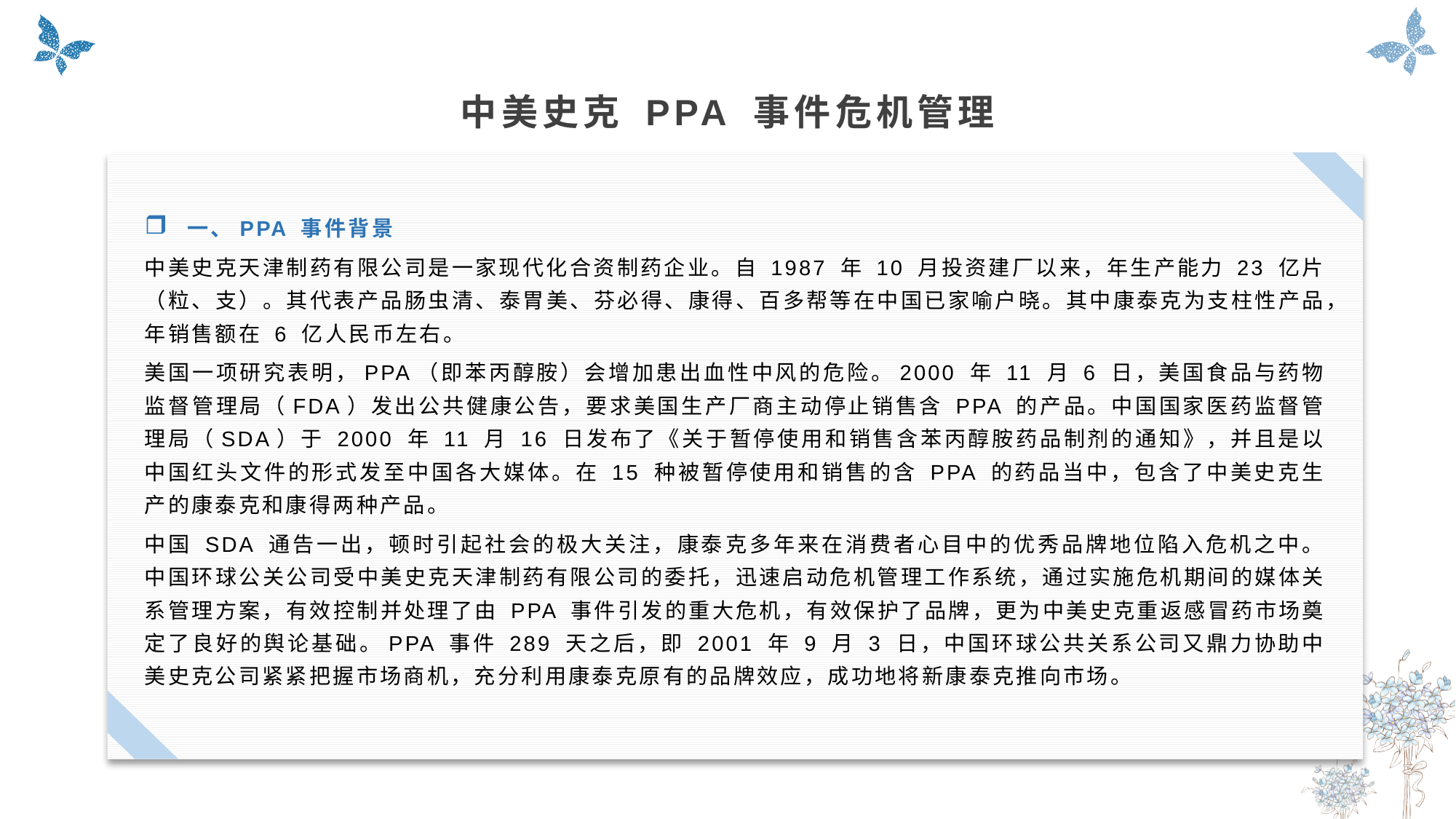

中美史克 PPA 事件危机管理

一、PPA 事件背景
中美史克天津制药有限公司是一家现代化合资制药企业。自 1987 年 10 月投资建厂以来，年生产能力 23 亿片（粒、支）。其代表产品肠虫清、泰胃美、芬必得、康得、百多帮等在中国已家喻户晓。其中康泰克为支柱性产品，年销售额在 6 亿人民币左右。
美国一项研究表明，PPA（即苯丙醇胺）会增加患出血性中风的危险。2000 年 11 月 6 日，美国食品与药物监督管理局（FDA）发出公共健康公告，要求美国生产厂商主动停止销售含 PPA 的产品。中国国家医药监督管理局（SDA）于 2000 年 11 月 16 日发布了《关于暂停使用和销售含苯丙醇胺药品制剂的通知》，并且是以中国红头文件的形式发至中国各大媒体。在 15 种被暂停使用和销售的含 PPA 的药品当中，包含了中美史克生产的康泰克和康得两种产品。
中国 SDA 通告一出，顿时引起社会的极大关注，康泰克多年来在消费者心目中的优秀品牌地位陷入危机之中。中国环球公关公司受中美史克天津制药有限公司的委托，迅速启动危机管理工作系统，通过实施危机期间的媒体关系管理方案，有效控制并处理了由 PPA 事件引发的重大危机，有效保护了品牌，更为中美史克重返感冒药市场奠定了良好的舆论基础。PPA 事件 289 天之后，即 2001 年 9 月 3 日，中国环球公共关系公司又鼎力协助中美史克公司紧紧把握市场商机，充分利用康泰克原有的品牌效应，成功地将新康泰克推向市场。